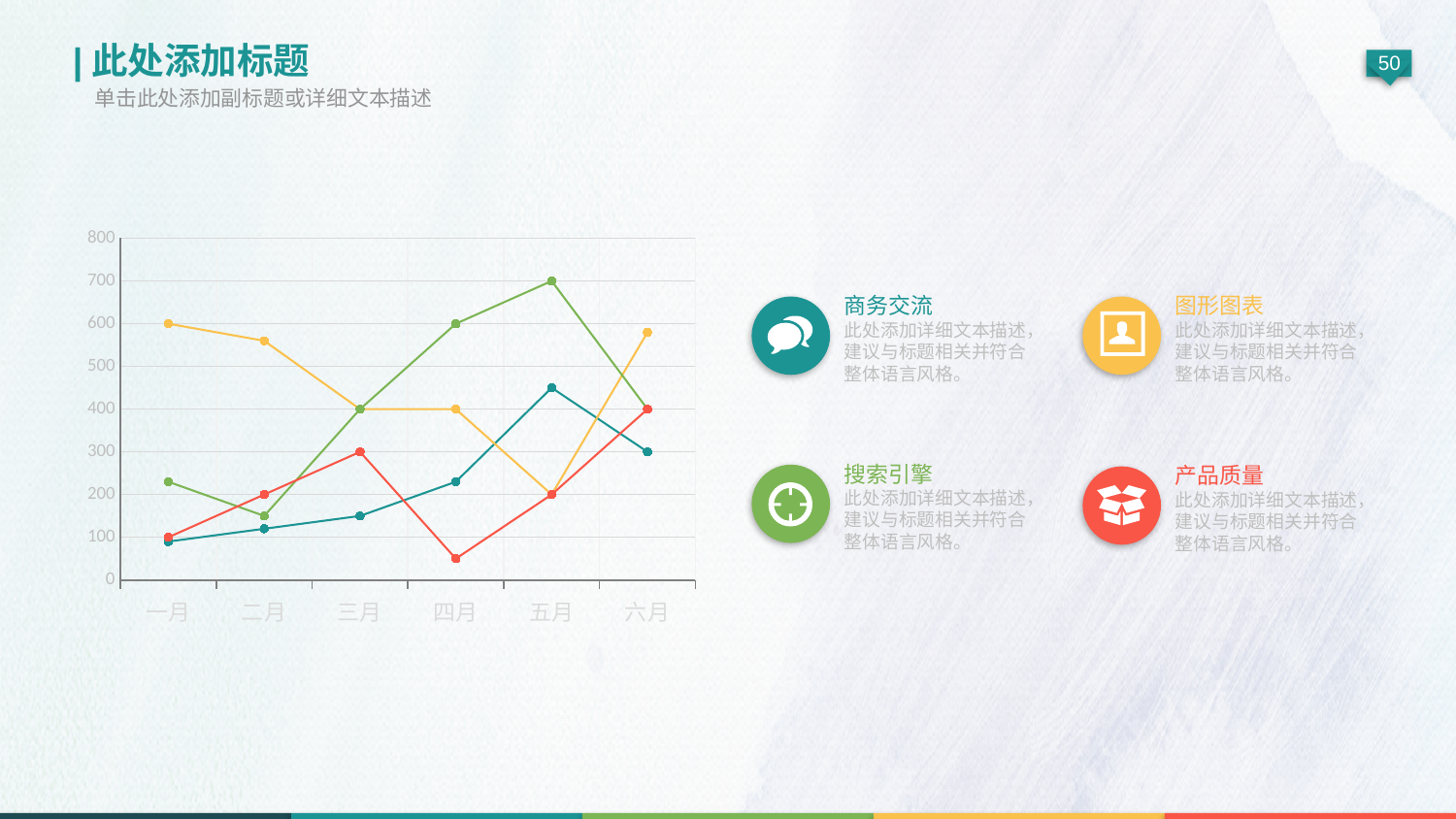

|此处添加标题
单击此处添加副标题或详细文本描述

### Chart

| Category | 列2 | 列3 | 列4 | 列5 |
|---|---|---|---|---|
| 一月 | 90.0 | 600.0 | 230.0 | 100.0 |
| 二月 | 120.0 | 560.0 | 150.0 | 200.0 |
| 三月 | 150.0 | 400.0 | 400.0 | 300.0 |
| 四月 | 230.0 | 400.0 | 600.0 | 50.0 |
| 五月 | 450.0 | 200.0 | 700.0 | 200.0 |
| 六月 | 300.0 | 580.0 | 400.0 | 400.0 |
商务交流
此处添加详细文本描述，建议与标题相关并符合整体语言风格。
图形图表
此处添加详细文本描述，建议与标题相关并符合整体语言风格。

搜索引擎
此处添加详细文本描述，建议与标题相关并符合整体语言风格。
产品质量
此处添加详细文本描述，建议与标题相关并符合整体语言风格。